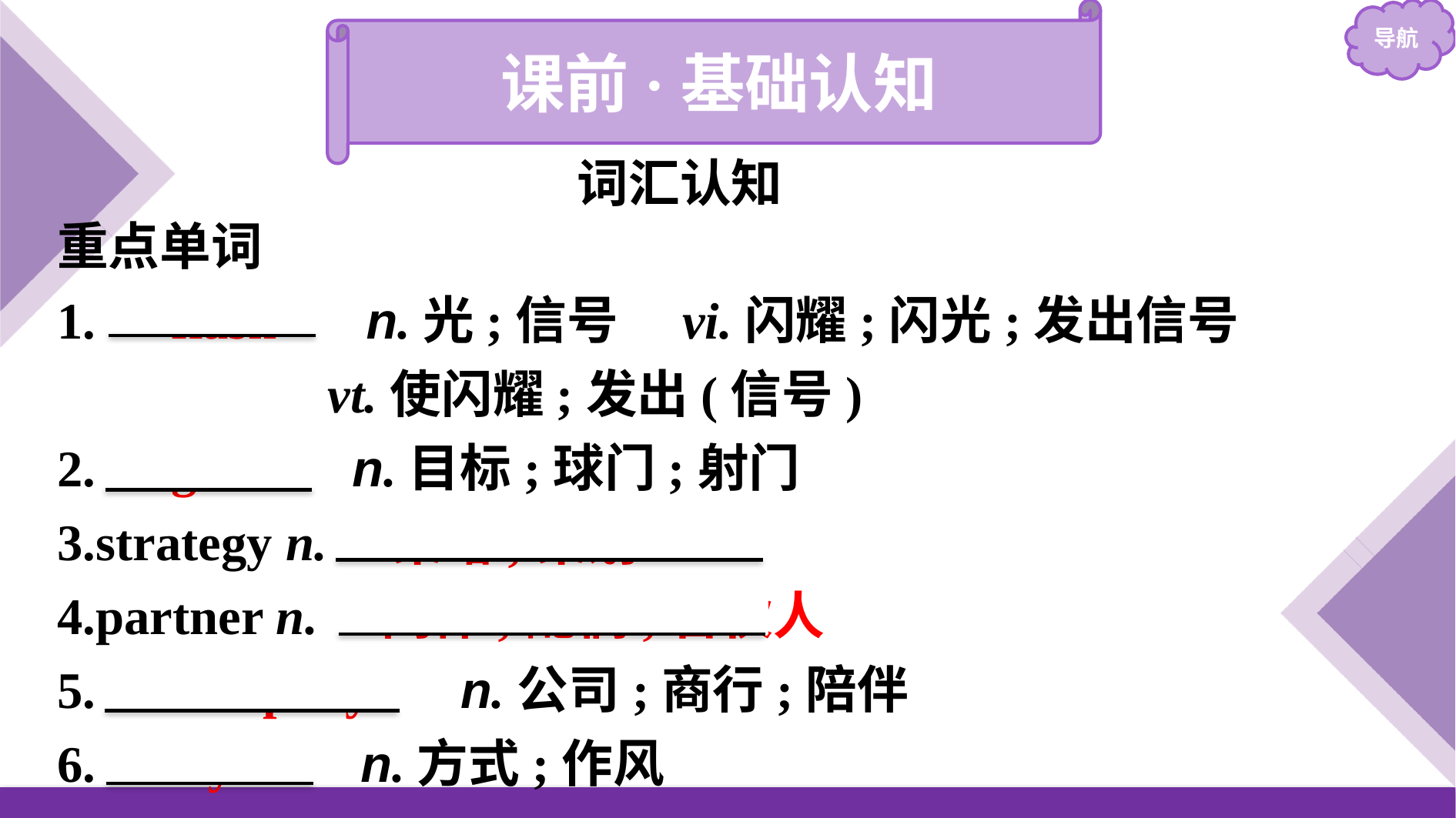

课前·基础认知
词汇认知
重点单词
1.　flash　 n.光;信号　vi.闪耀;闪光;发出信号
                     vt.使闪耀;发出(信号)
2.　goal　 n.目标;球门;射门
3.strategy n.　策略;策划
4.partner n.　同伴;配偶;合伙人
5.　company　 n.公司;商行;陪伴
6.　style　 n.方式;作风